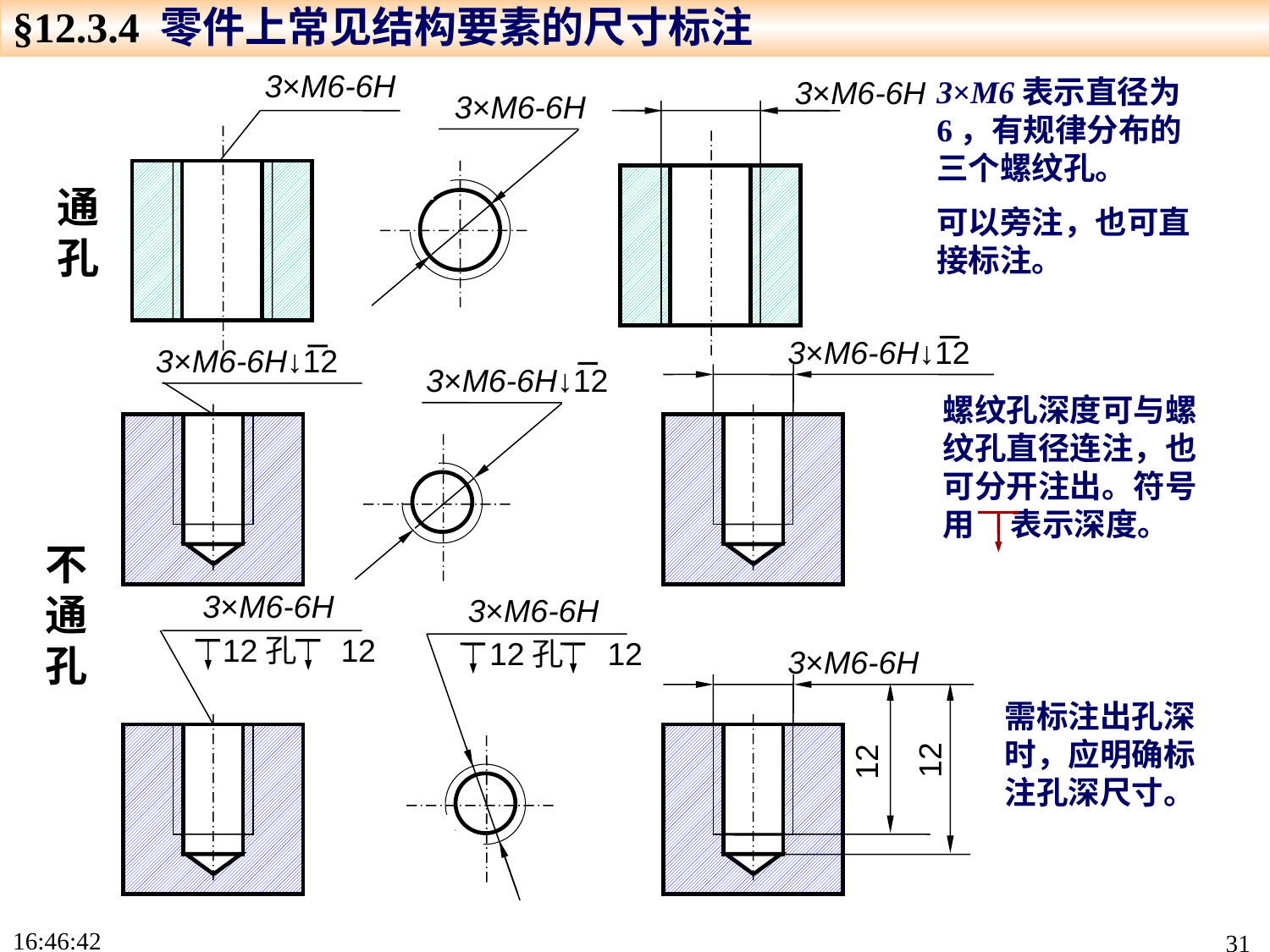

§12.3.4 零件上常见结构要素的尺寸标注

3×M6-6H
3×M6表示直径为6，有规律分布的三个螺纹孔。
可以旁注，也可直接标注。
3×M6-6H
3×M6-6H

通孔

3×M6-6H↓12

3×M6-6H↓12

3×M6-6H↓12

螺纹孔深度可与螺纹孔直径连注，也可分开注出。符号用     表示深度。

不通孔

3×M6-6H

3×M6-6H
12孔     12

12孔     12
3×M6-6H

需标注出孔深时，应明确标注孔深尺寸。

12

12

16:46:42
31